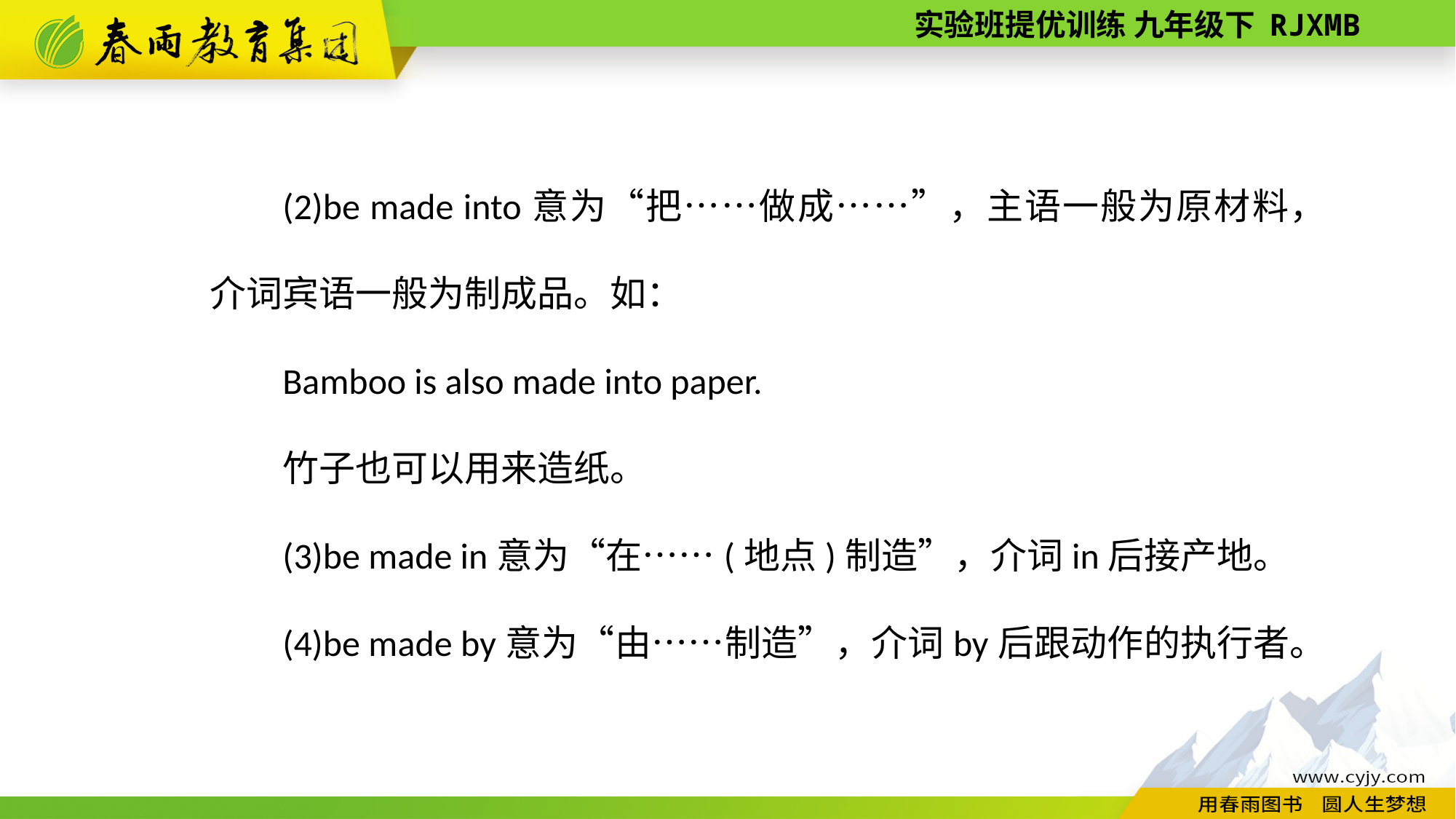

(2)be made into意为“把……做成……”，主语一般为原材料，介词宾语一般为制成品。如：
Bamboo is also made into paper.
竹子也可以用来造纸。
(3)be made in意为“在……(地点)制造”，介词in后接产地。
(4)be made by意为“由……制造”，介词by后跟动作的执行者。